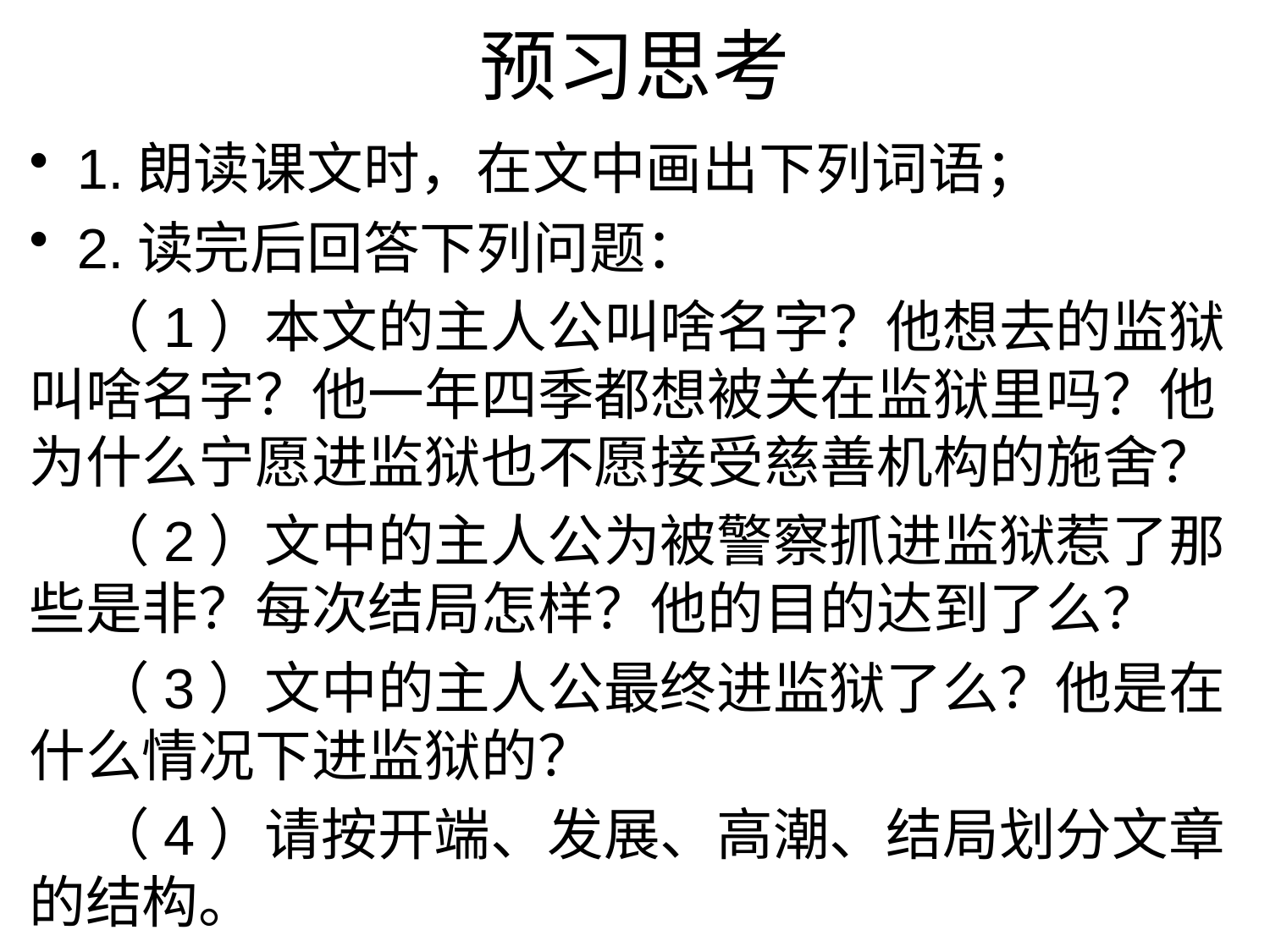

# 预习思考
1.朗读课文时，在文中画出下列词语；
2.读完后回答下列问题：
    （1）本文的主人公叫啥名字？他想去的监狱叫啥名字？他一年四季都想被关在监狱里吗？他为什么宁愿进监狱也不愿接受慈善机构的施舍？
    （2）文中的主人公为被警察抓进监狱惹了那些是非？每次结局怎样？他的目的达到了么？
    （3）文中的主人公最终进监狱了么？他是在什么情况下进监狱的？
    （4）请按开端、发展、高潮、结局划分文章的结构。